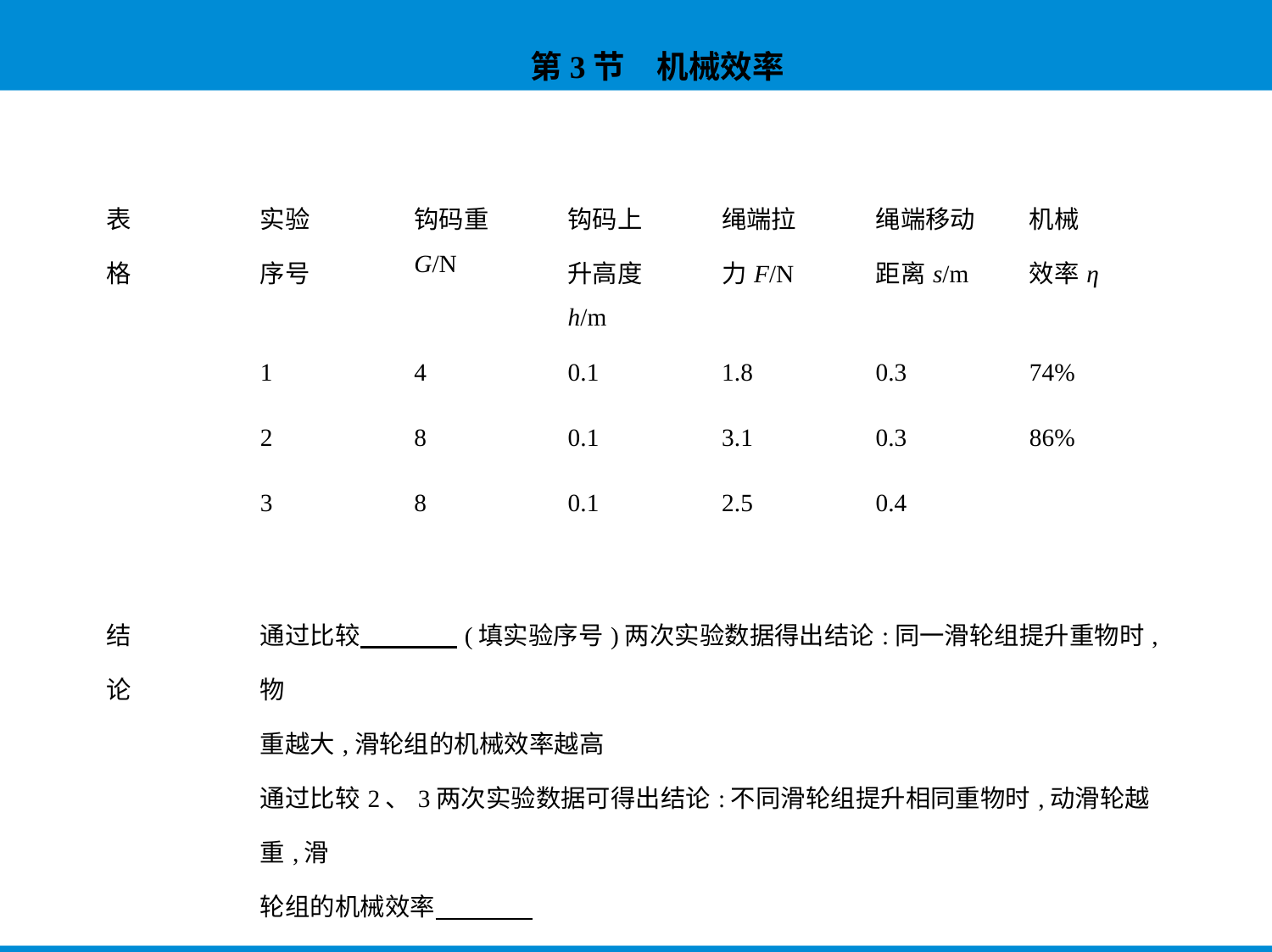

| 表 格 | 实验 序号 | 钩码重 G/N | 钩码上 升高度 h/m | 绳端拉 力F/N | 绳端移动 距离s/m | 机械 效率η |
| --- | --- | --- | --- | --- | --- | --- |
|  | 1 | 4 | 0.1 | 1.8 | 0.3 | 74% |
|  | 2 | 8 | 0.1 | 3.1 | 0.3 | 86% |
|  | 3 | 8 | 0.1 | 2.5 | 0.4 |  |
| 结 论 | 通过比较　　　    (填实验序号)两次实验数据得出结论:同一滑轮组提升重物时,物 重越大,滑轮组的机械效率越高 通过比较2、3两次实验数据可得出结论:不同滑轮组提升相同重物时,动滑轮越重,滑 轮组的机械效率 |  |  |  |  |  |